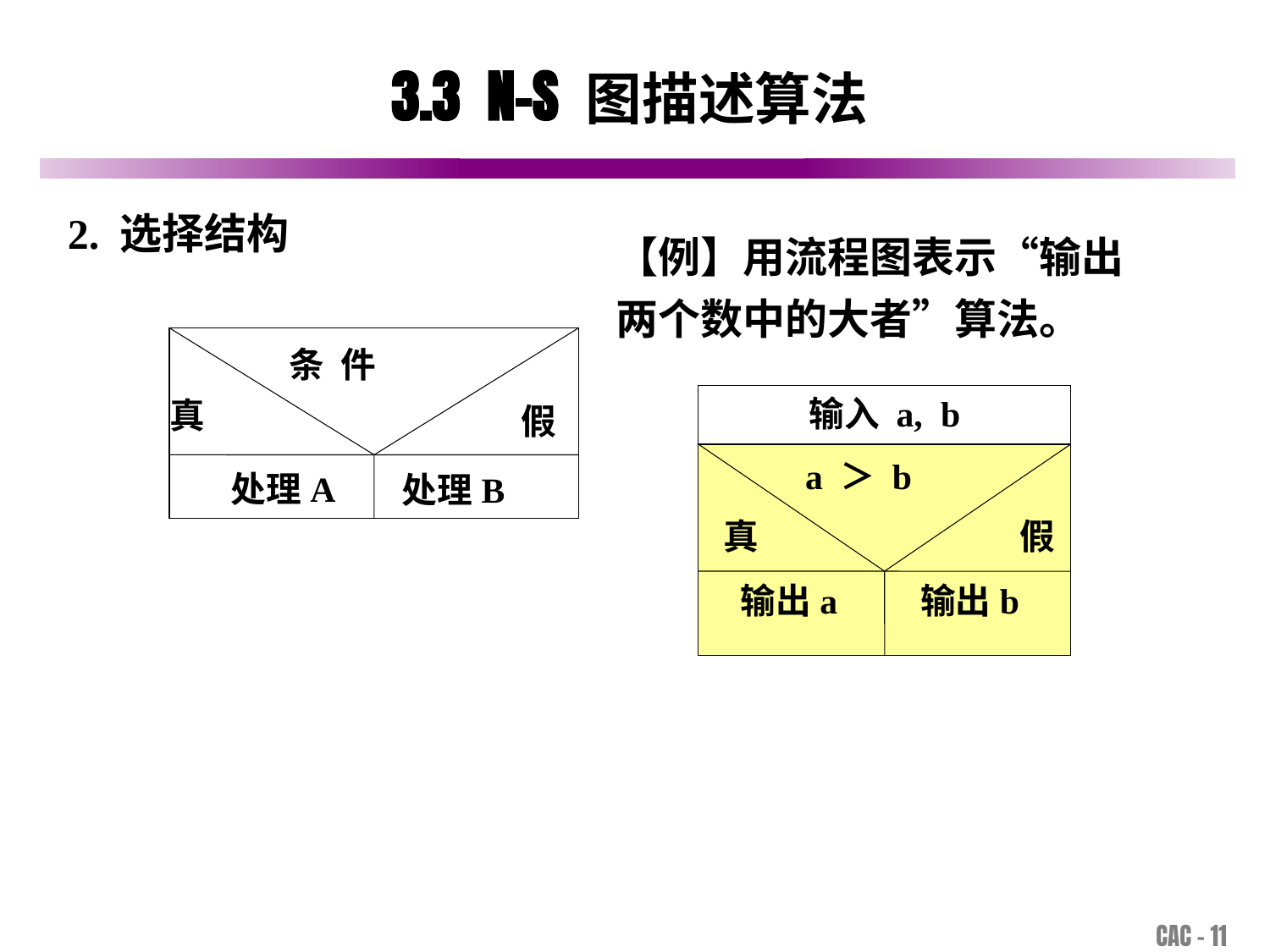

# 3.3  N-S 图描述算法
2. 选择结构
【例】用流程图表示“输出两个数中的大者”算法。

条  件
输入 a,  b

a ＞ b
真
假

输出a
输出b
真
假

处理A
处理B
11